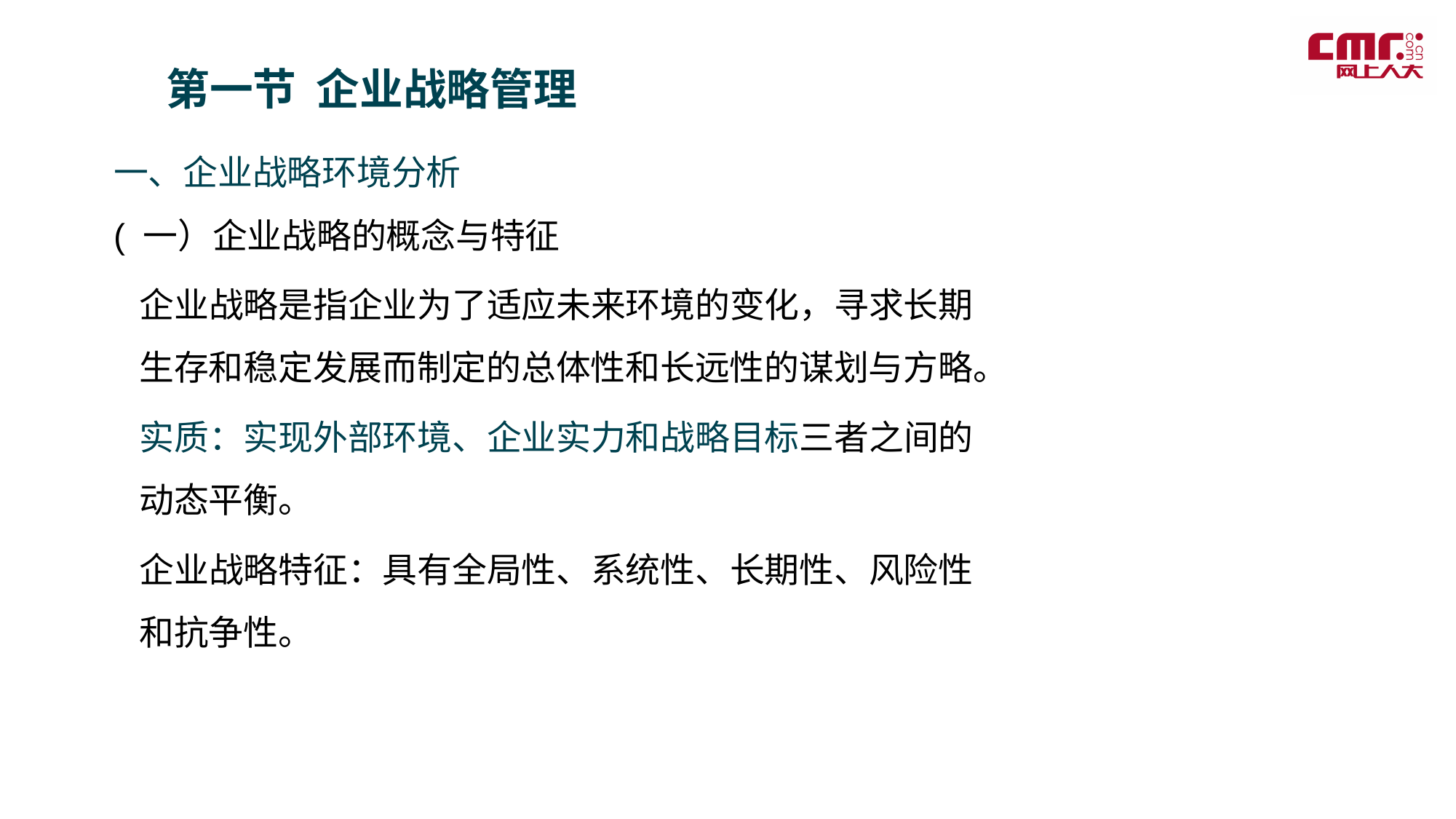

第一节  企业战略管理
一、企业战略环境分析
( 一）企业战略的概念与特征
企业战略是指企业为了适应未来环境的变化，寻求长期生存和稳定发展而制定的总体性和长远性的谋划与方略。
实质：实现外部环境、企业实力和战略目标三者之间的动态平衡。
企业战略特征：具有全局性、系统性、长期性、风险性和抗争性。